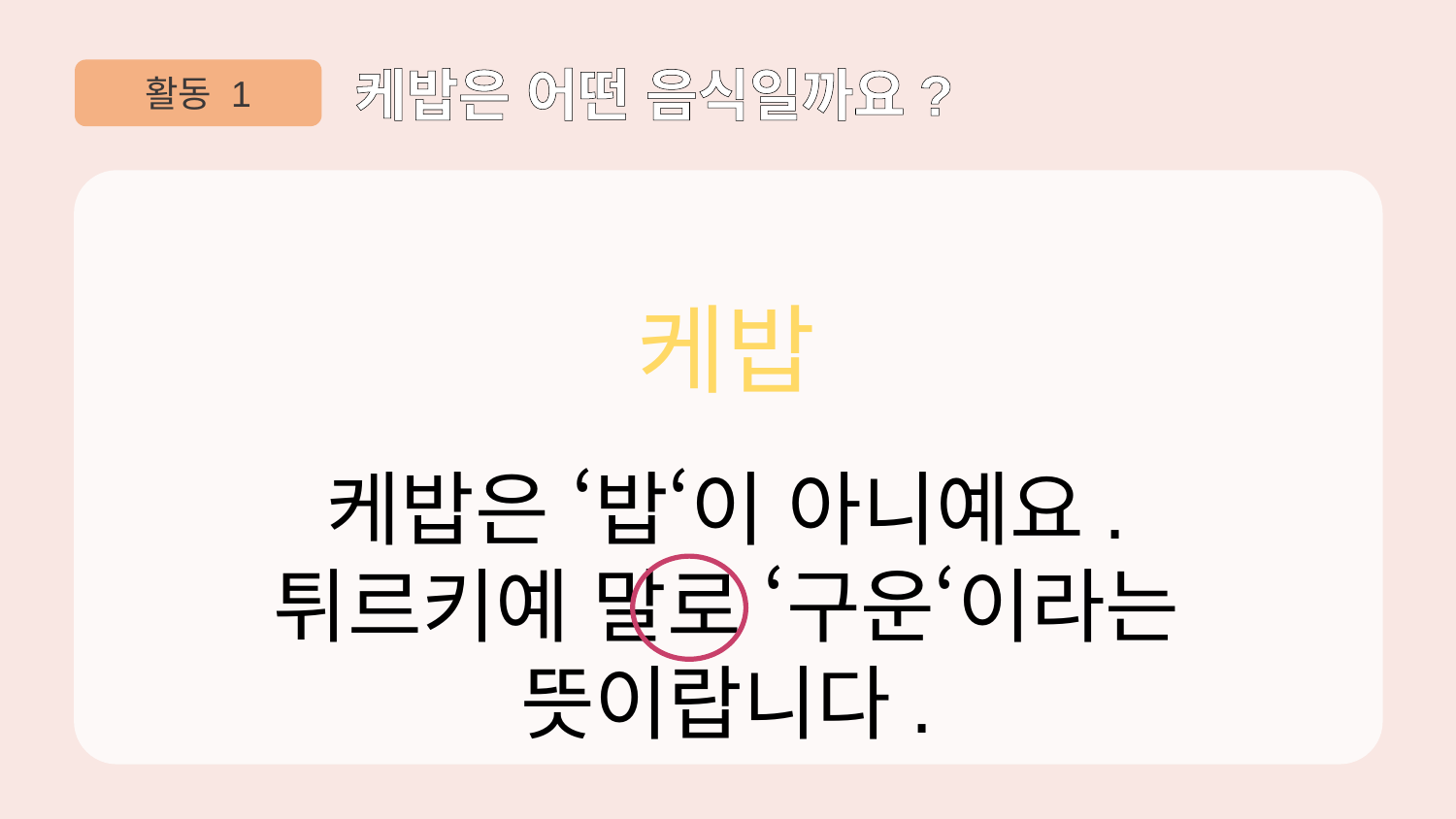

활동 1
케밥은 어떤 음식일까요?
케밥
케밥은 ‘밥‘이 아니예요.
튀르키예 말로 ‘구운‘이라는 뜻이랍니다.